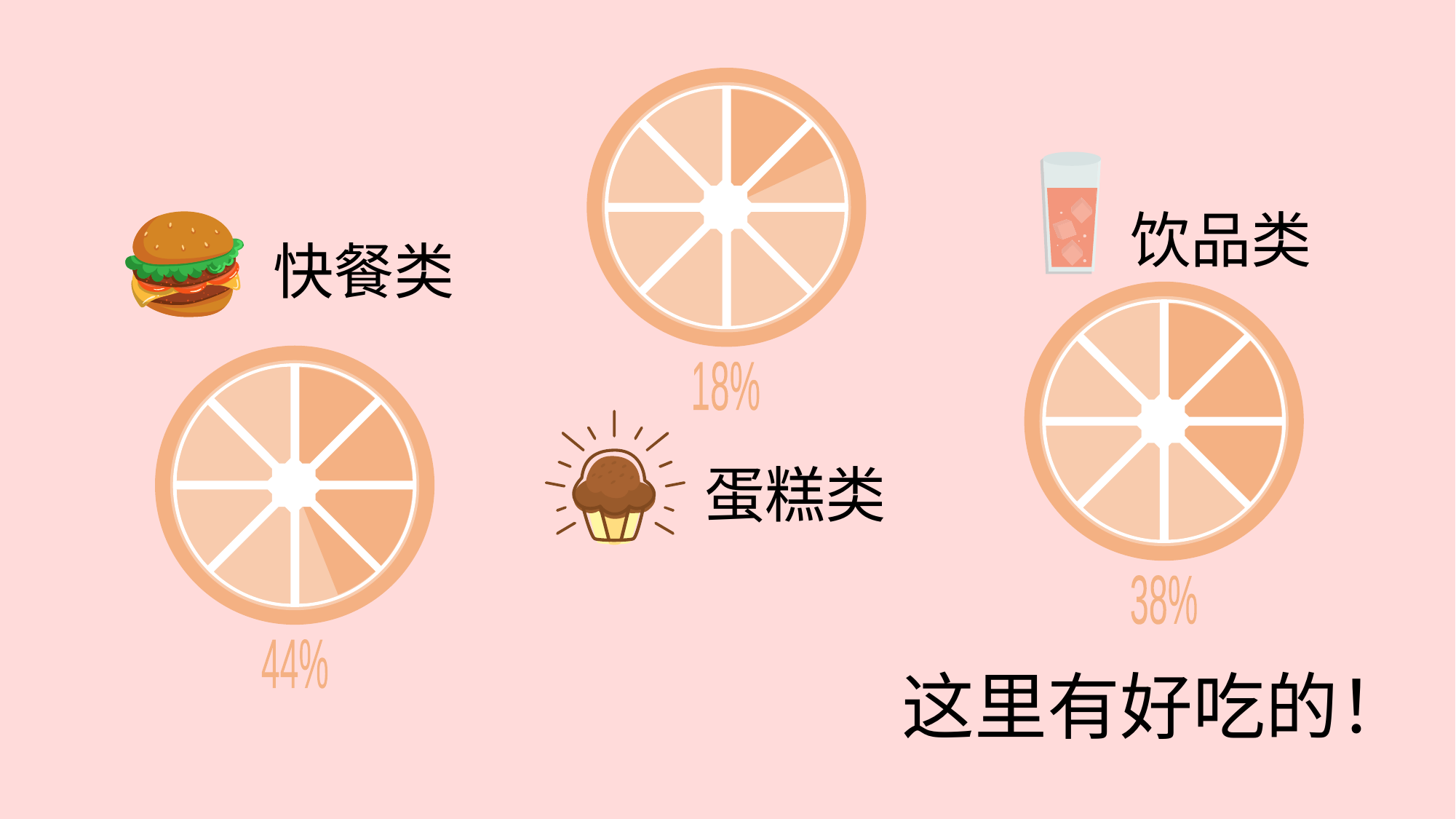

18%

 饮品类

快餐类

38%

44%

 蛋糕类
 这里有好吃的！